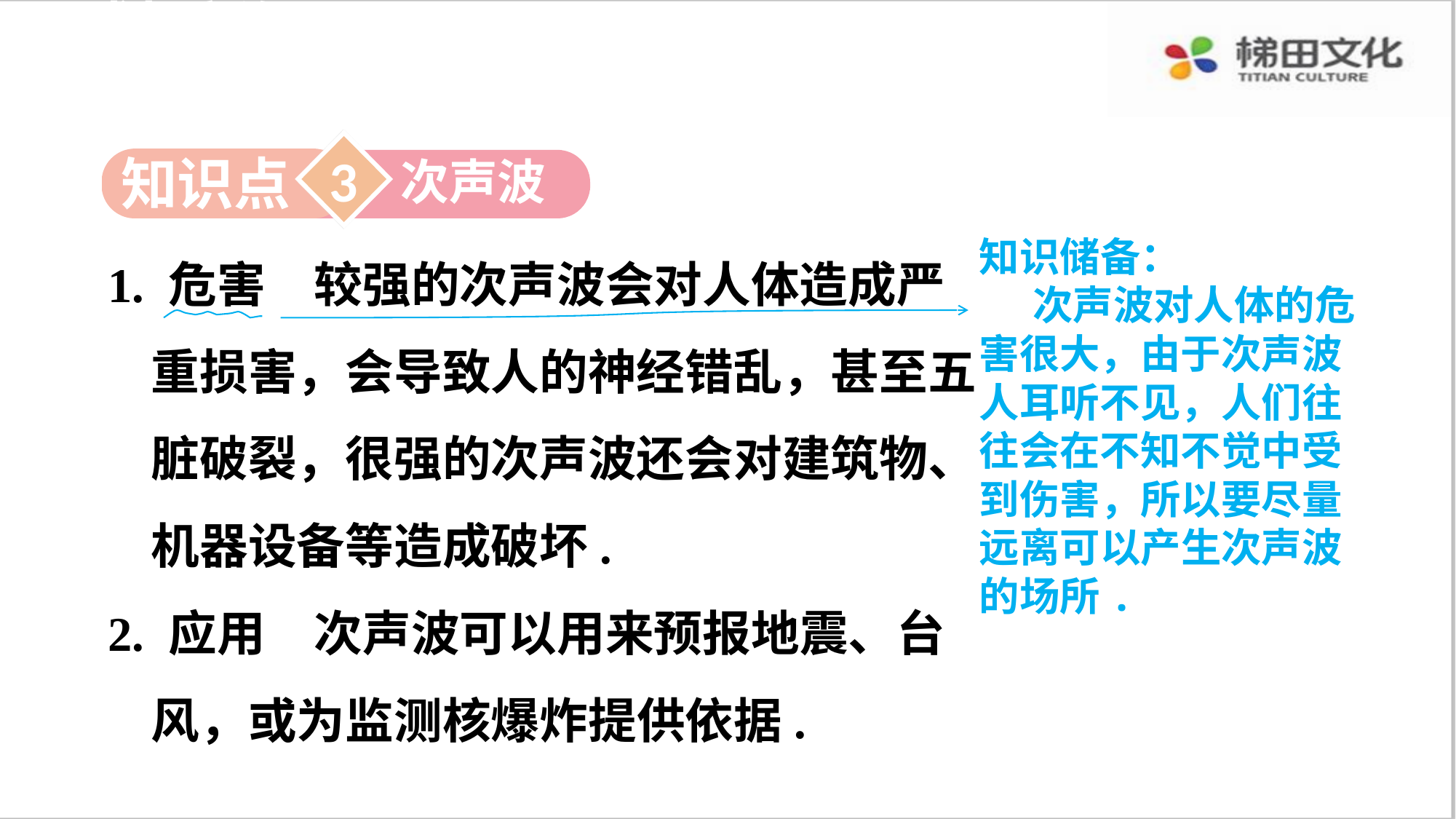

感悟新知
3
知识点
次声波

1. 危害　较强的次声波会对人体造成严重损害，会导致人的神经错乱，甚至五脏破裂，很强的次声波还会对建筑物、机器设备等造成破坏.
2. 应用　次声波可以用来预报地震、台风，或为监测核爆炸提供依据.
知识储备：
次声波对人体的危害很大，由于次声波人耳听不见，人们往往会在不知不觉中受到伤害，所以要尽量远离可以产生次声波的场所.